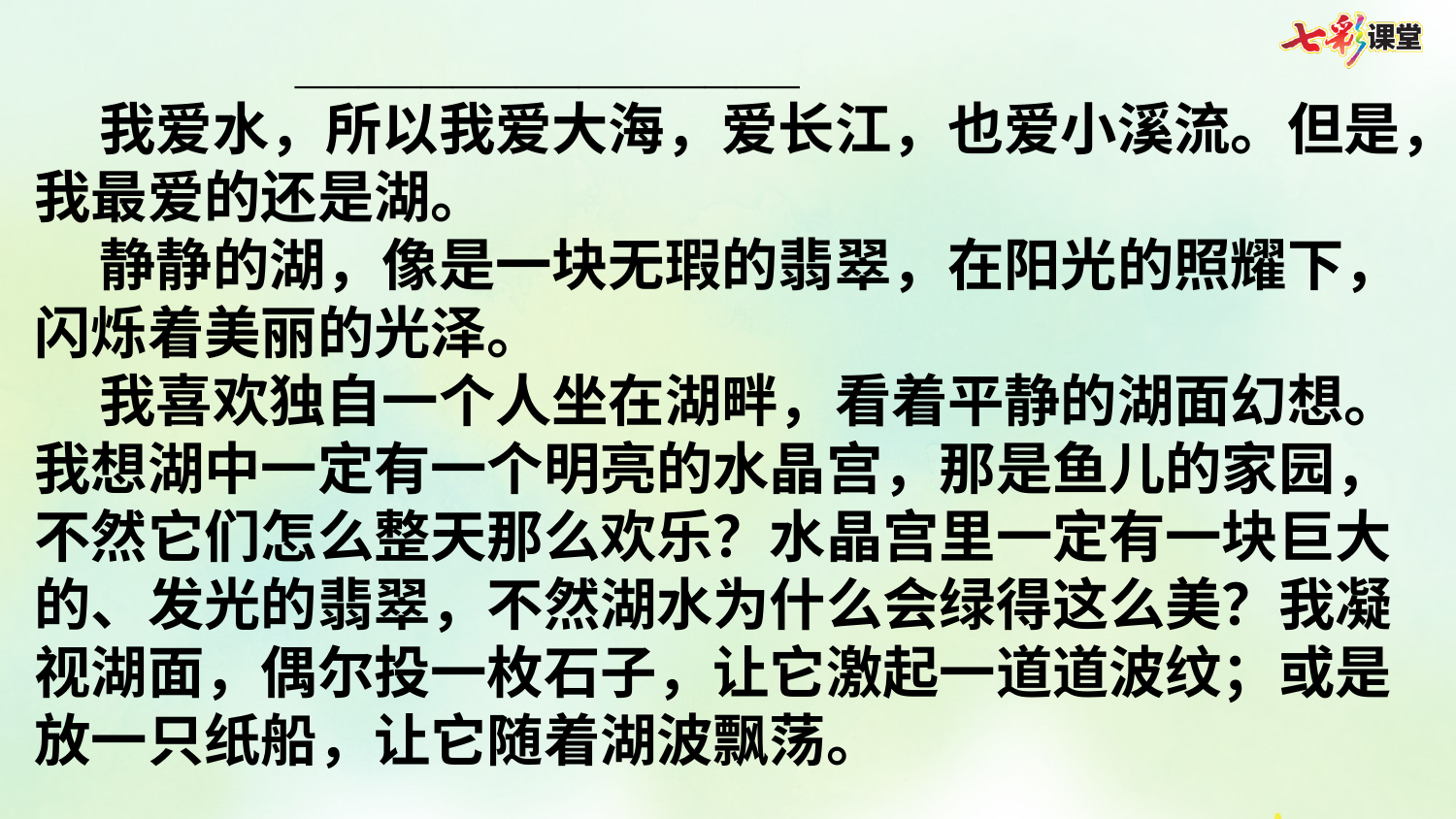

________________
    我爱水，所以我爱大海，爱长江，也爱小溪流。但是，我最爱的还是湖。
    静静的湖，像是一块无瑕的翡翠，在阳光的照耀下，闪烁着美丽的光泽。
    我喜欢独自一个人坐在湖畔，看着平静的湖面幻想。我想湖中一定有一个明亮的水晶宫，那是鱼儿的家园，不然它们怎么整天那么欢乐？水晶宫里一定有一块巨大的、发光的翡翠，不然湖水为什么会绿得这么美？我凝视湖面，偶尔投一枚石子，让它激起一道道波纹；或是放一只纸船，让它随着湖波飘荡。